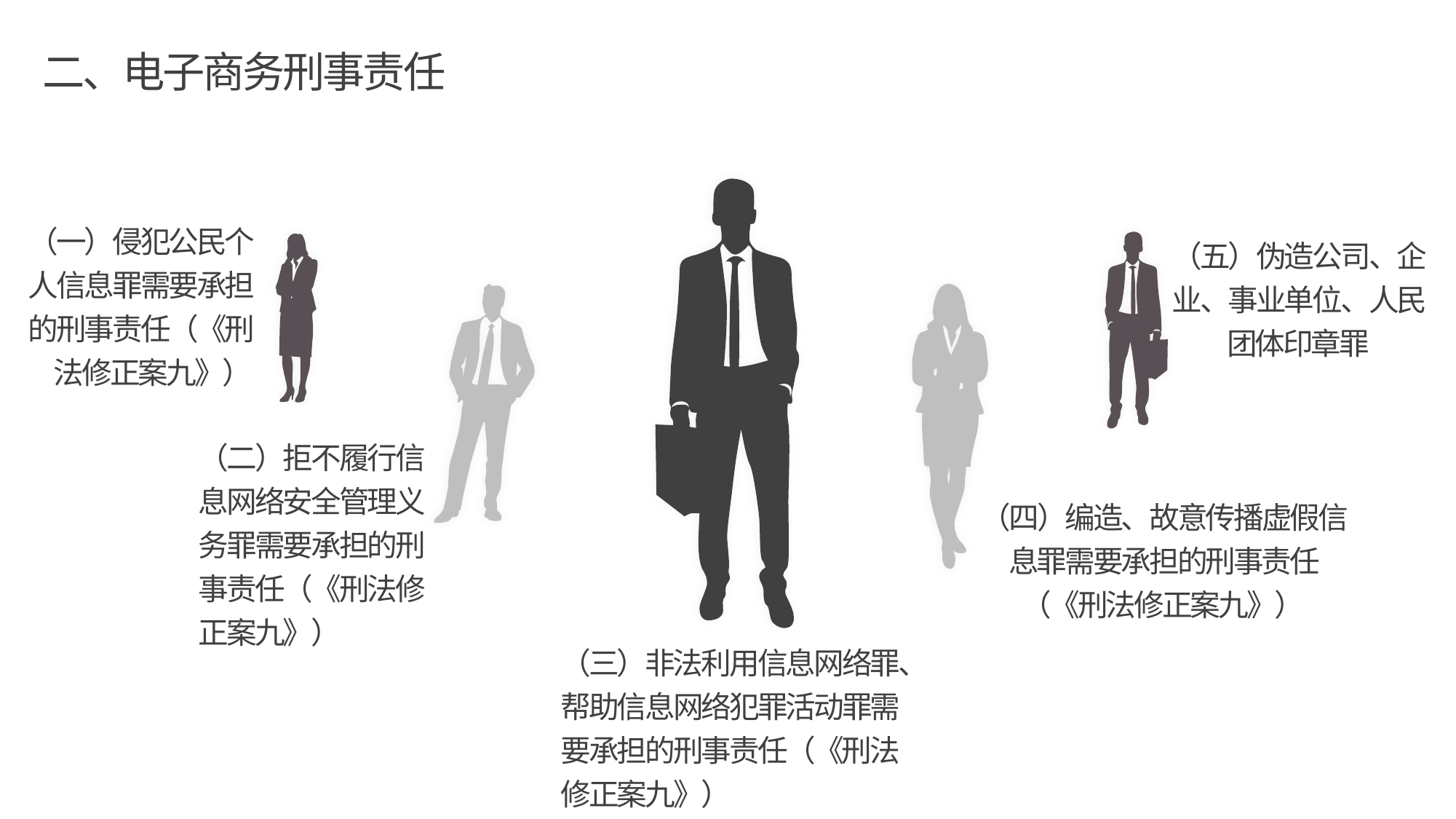

二、电子商务刑事责任

（一）侵犯公民个人信息罪需要承担的刑事责任（《刑法修正案九》）
（五）伪造公司、企业、事业单位、人民团体印章罪

（二）拒不履行信息网络安全管理义务罪需要承担的刑事责任（《刑法修正案九》）
（四）编造、故意传播虚假信息罪需要承担的刑事责任（《刑法修正案九》）
（三）非法利用信息网络罪、帮助信息网络犯罪活动罪需要承担的刑事责任（《刑法修正案九》）